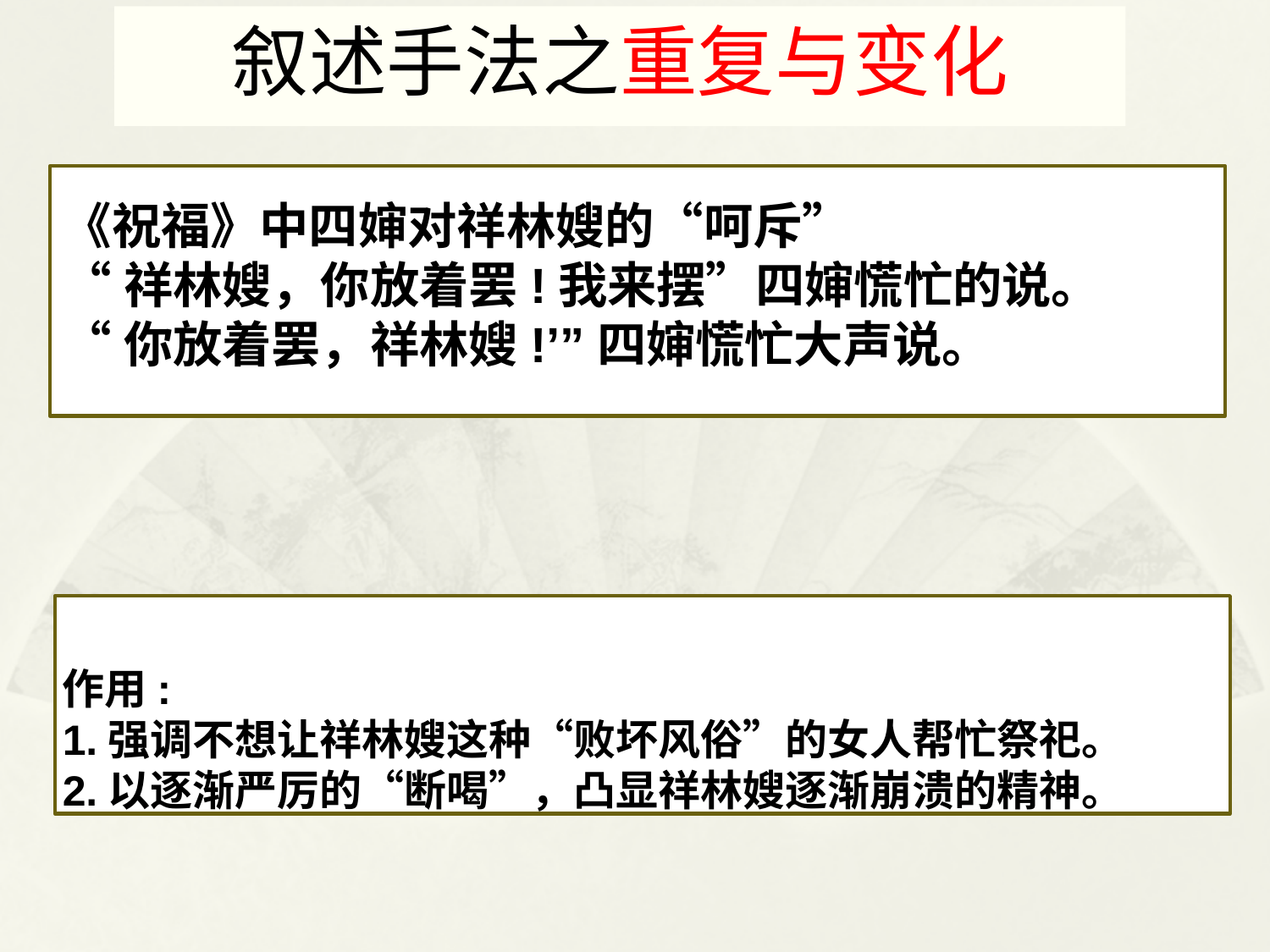

叙述手法之重复与变化

《祝福》中四婶对祥林嫂的“呵斥”
“祥林嫂，你放着罢!我来摆”四婶慌忙的说。
“你放着罢，祥林嫂!’”四婶慌忙大声说。

作用:
1.强调不想让祥林嫂这种“败坏风俗”的女人帮忙祭祀。
2.以逐渐严厉的“断喝”，凸显祥林嫂逐渐崩溃的精神。